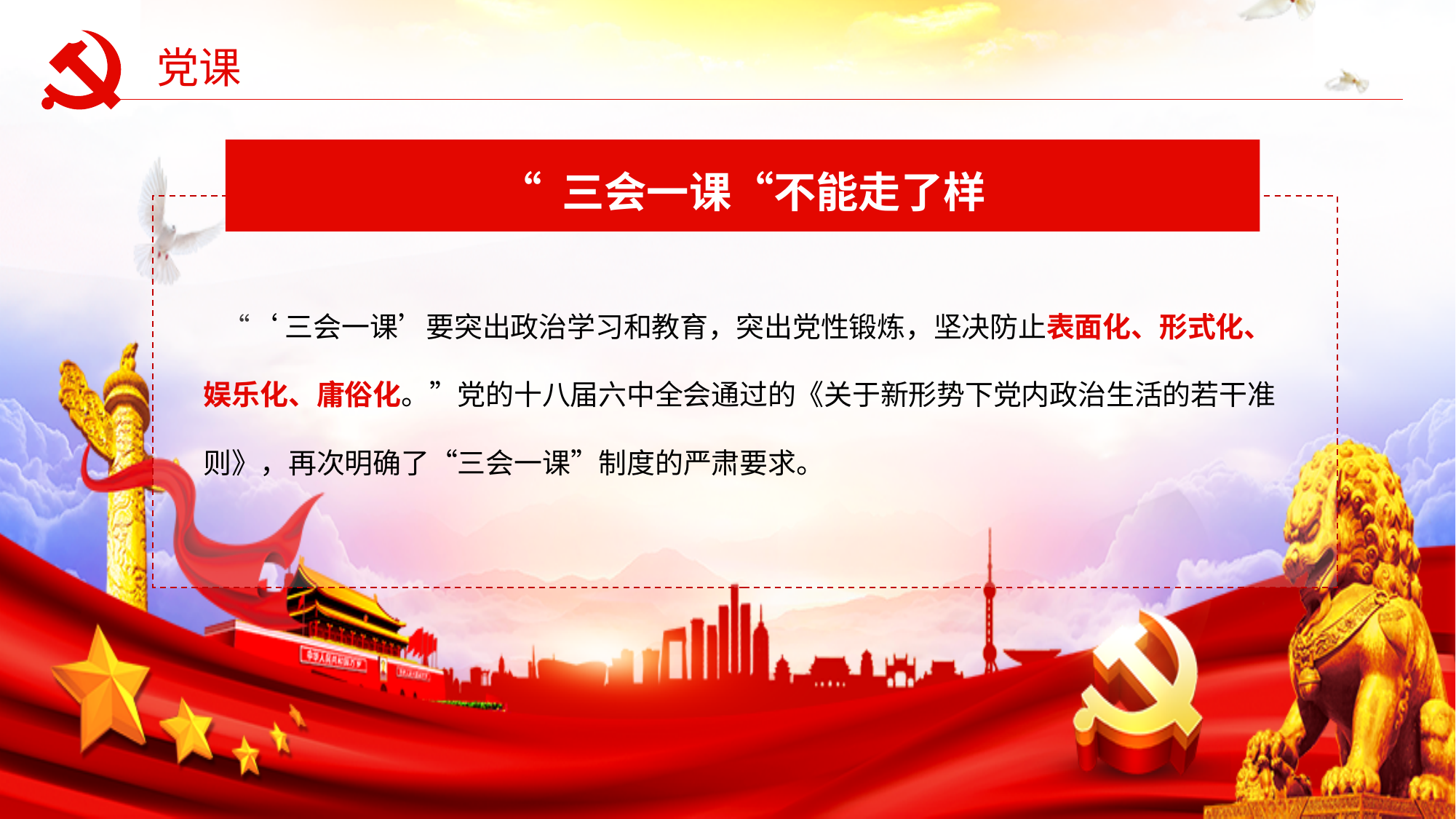

党课
“ 三会一课“不能走了样

   “‘三会一课’要突出政治学习和教育，突出党性锻炼，坚决防止表面化、形式化、娱乐化、庸俗化。”党的十八届六中全会通过的《关于新形势下党内政治生活的若干准则》，再次明确了“三会一课”制度的严肃要求。